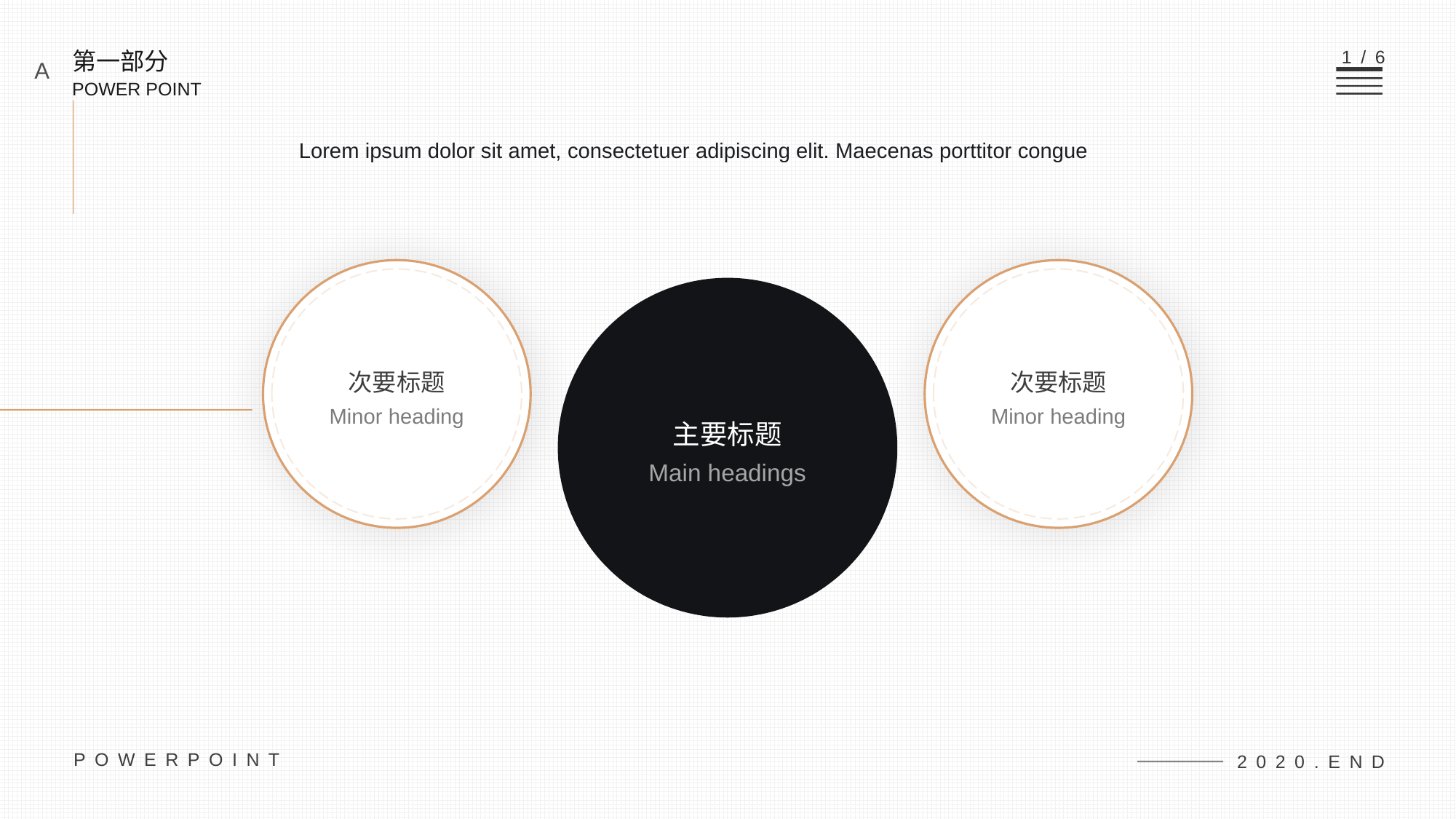

1/6

第一部分
POWER POINT
A

Lorem ipsum dolor sit amet, consectetuer adipiscing elit. Maecenas porttitor congue

次要标题
Minor heading
次要标题
Minor heading

主要标题
Main headings
POWERPOINT
2020.END